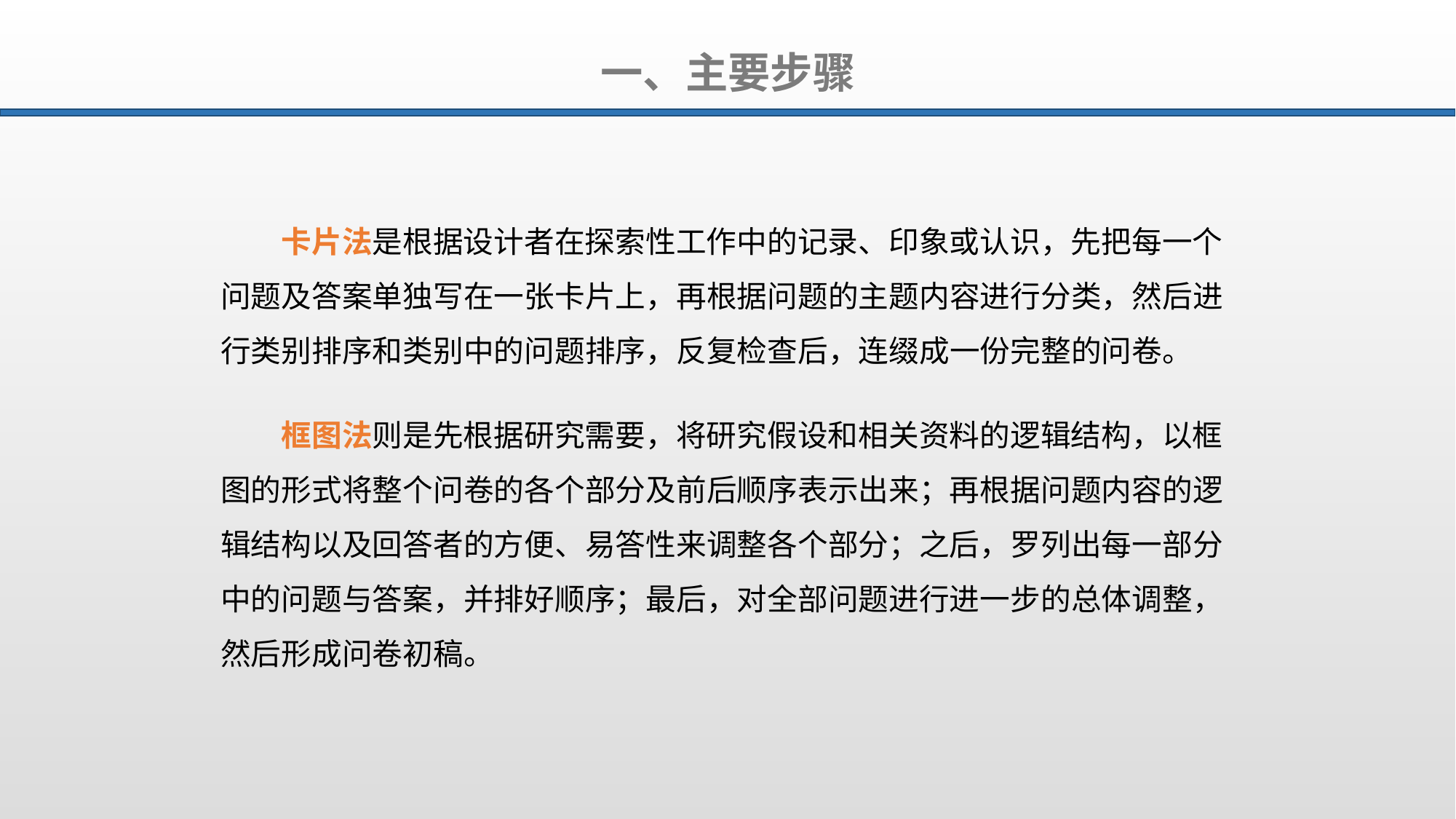

一、主要步骤

卡片法是根据设计者在探索性工作中的记录、印象或认识，先把每一个问题及答案单独写在一张卡片上，再根据问题的主题内容进行分类，然后进行类别排序和类别中的问题排序，反复检查后，连缀成一份完整的问卷。
框图法则是先根据研究需要，将研究假设和相关资料的逻辑结构，以框图的形式将整个问卷的各个部分及前后顺序表示出来；再根据问题内容的逻辑结构以及回答者的方便、易答性来调整各个部分；之后，罗列出每一部分中的问题与答案，并排好顺序；最后，对全部问题进行进一步的总体调整，然后形成问卷初稿。